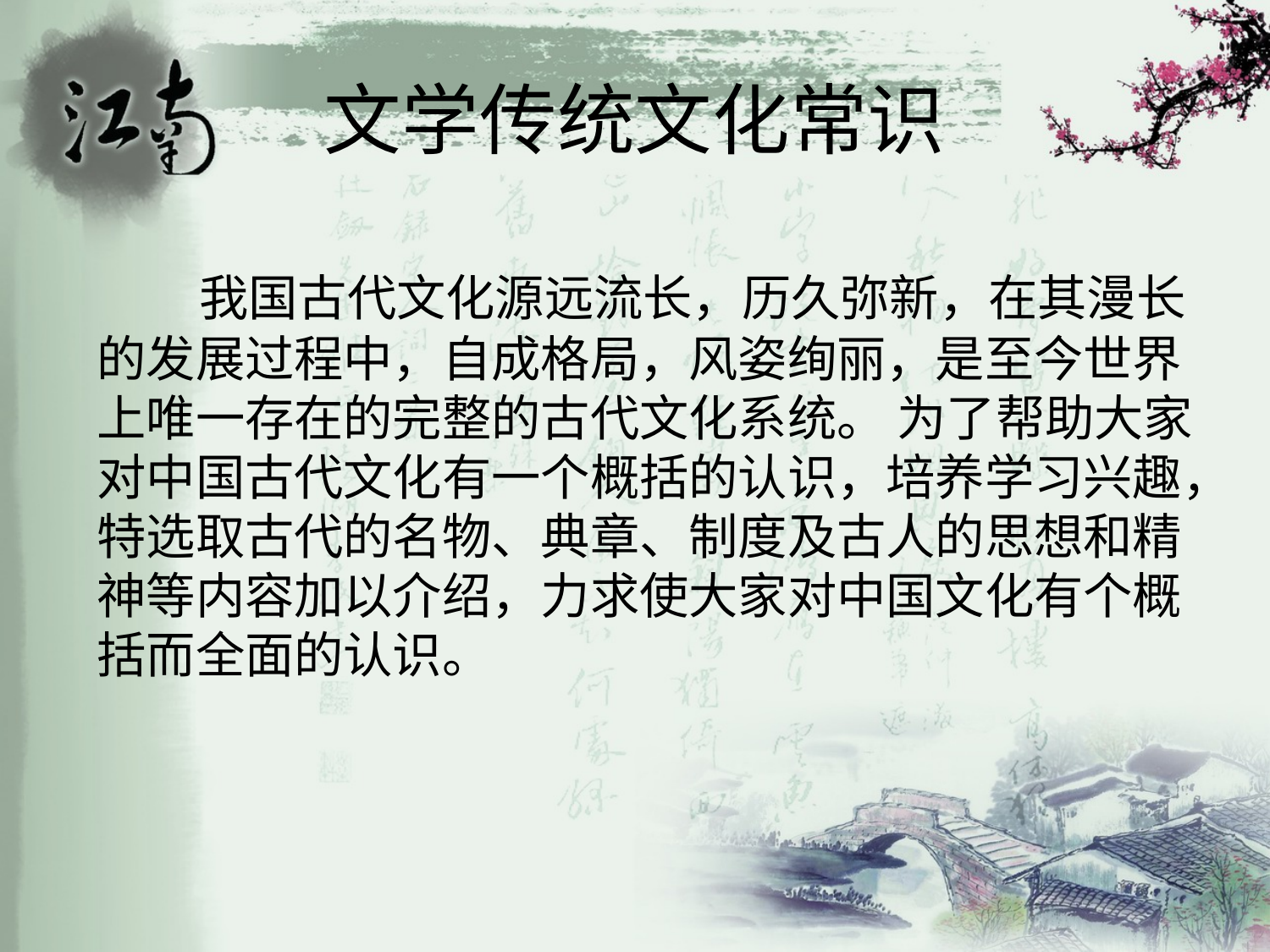

# 文学传统文化常识
       我国古代文化源远流长，历久弥新，在其漫长的发展过程中，自成格局，风姿绚丽，是至今世界上唯一存在的完整的古代文化系统。 为了帮助大家对中国古代文化有一个概括的认识，培养学习兴趣，特选取古代的名物、典章、制度及古人的思想和精神等内容加以介绍，力求使大家对中国文化有个概括而全面的认识。